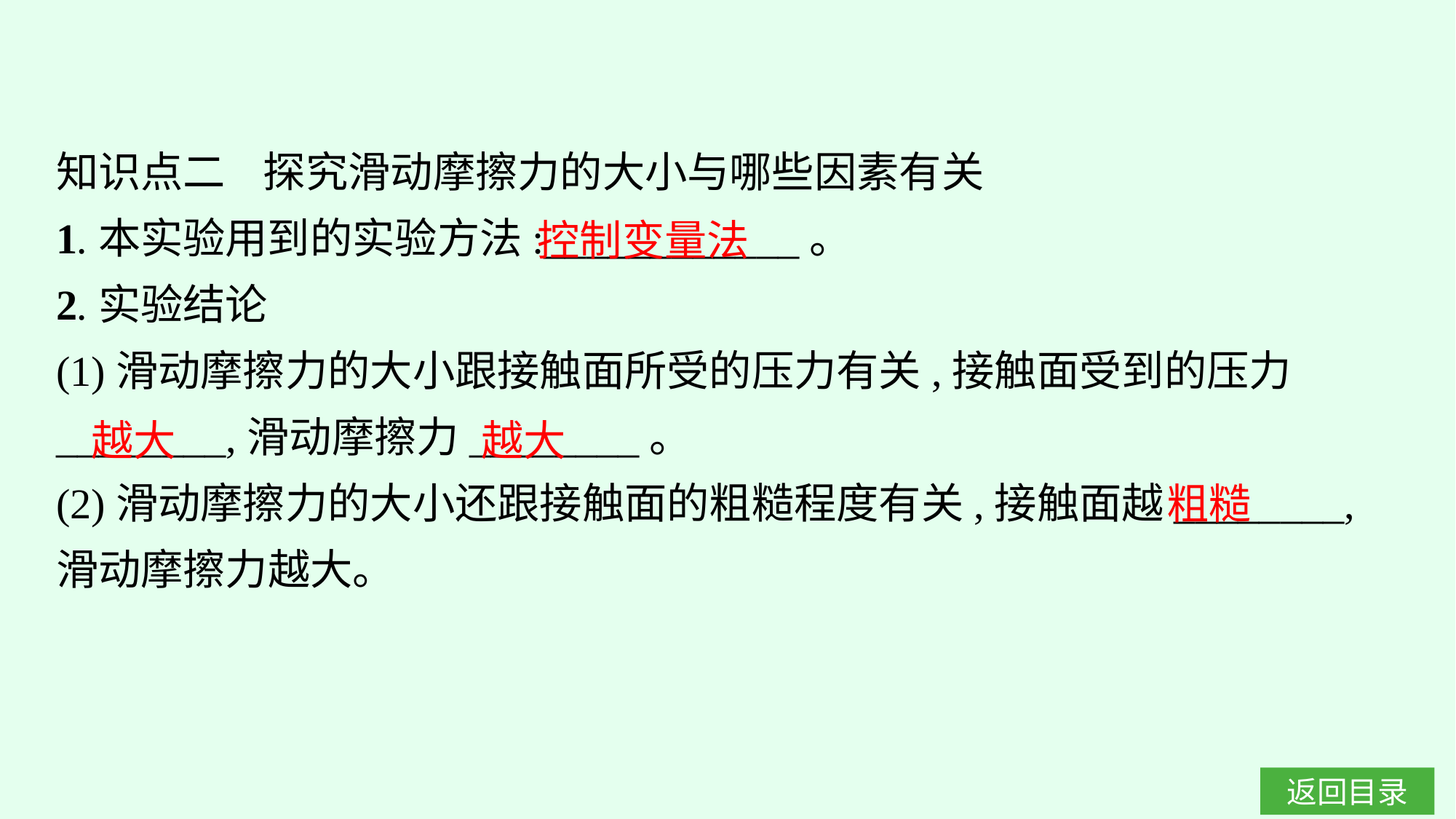

知识点二    探究滑动摩擦力的大小与哪些因素有关
1.本实验用到的实验方法:____________。
2.实验结论
(1)滑动摩擦力的大小跟接触面所受的压力有关,接触面受到的压力________,滑动摩擦力________。
(2)滑动摩擦力的大小还跟接触面的粗糙程度有关,接触面越________,滑动摩擦力越大。
控制变量法
越大
越大
粗糙